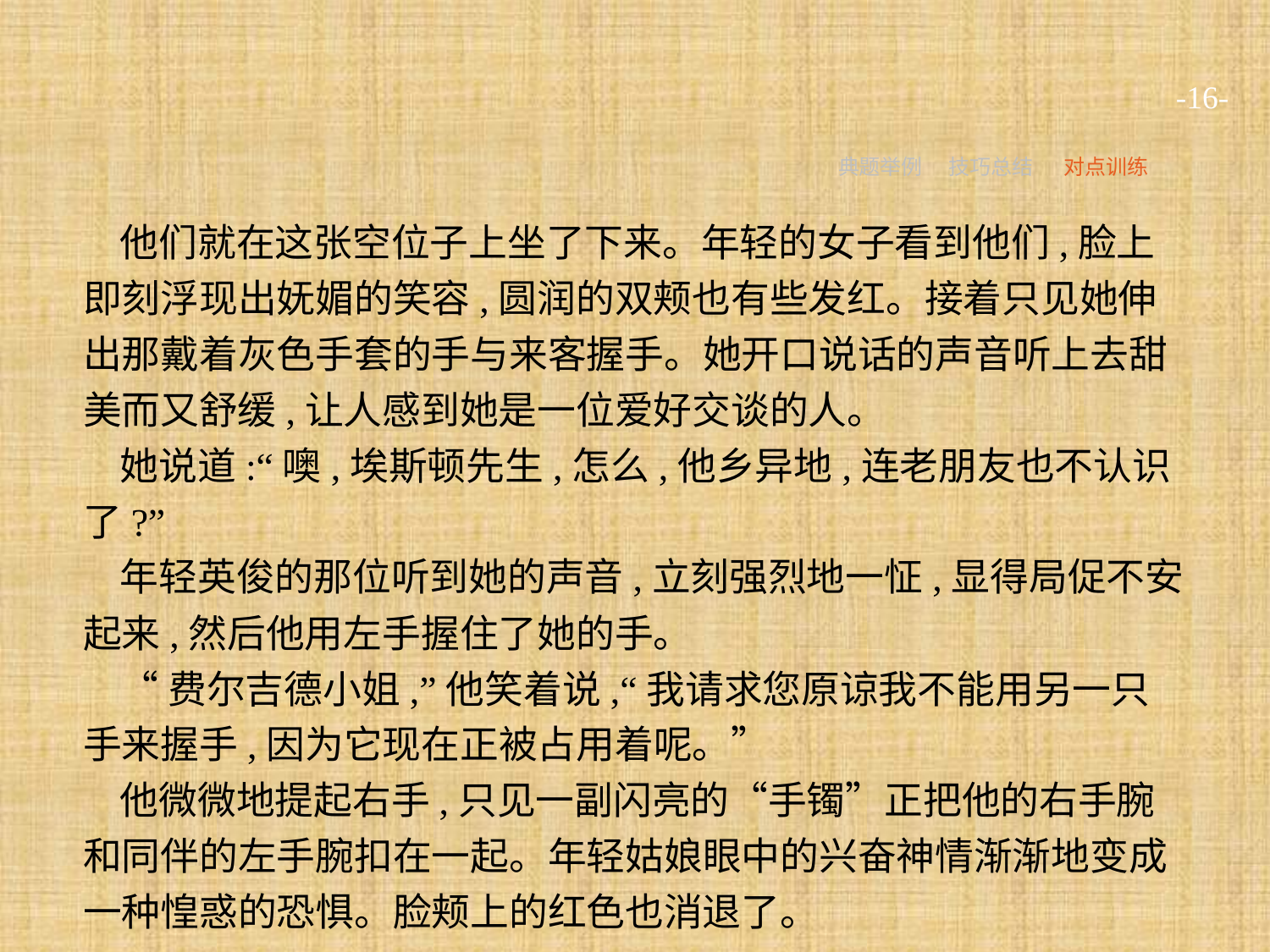

-16-
典题举例
技巧总结
对点训练
他们就在这张空位子上坐了下来。年轻的女子看到他们,脸上即刻浮现出妩媚的笑容,圆润的双颊也有些发红。接着只见她伸出那戴着灰色手套的手与来客握手。她开口说话的声音听上去甜美而又舒缓,让人感到她是一位爱好交谈的人。
她说道:“噢,埃斯顿先生,怎么,他乡异地,连老朋友也不认识了?”
年轻英俊的那位听到她的声音,立刻强烈地一怔,显得局促不安起来,然后他用左手握住了她的手。
“费尔吉德小姐,”他笑着说,“我请求您原谅我不能用另一只手来握手,因为它现在正被占用着呢。”
他微微地提起右手,只见一副闪亮的“手镯”正把他的右手腕和同伴的左手腕扣在一起。年轻姑娘眼中的兴奋神情渐渐地变成一种惶惑的恐惧。脸颊上的红色也消退了。